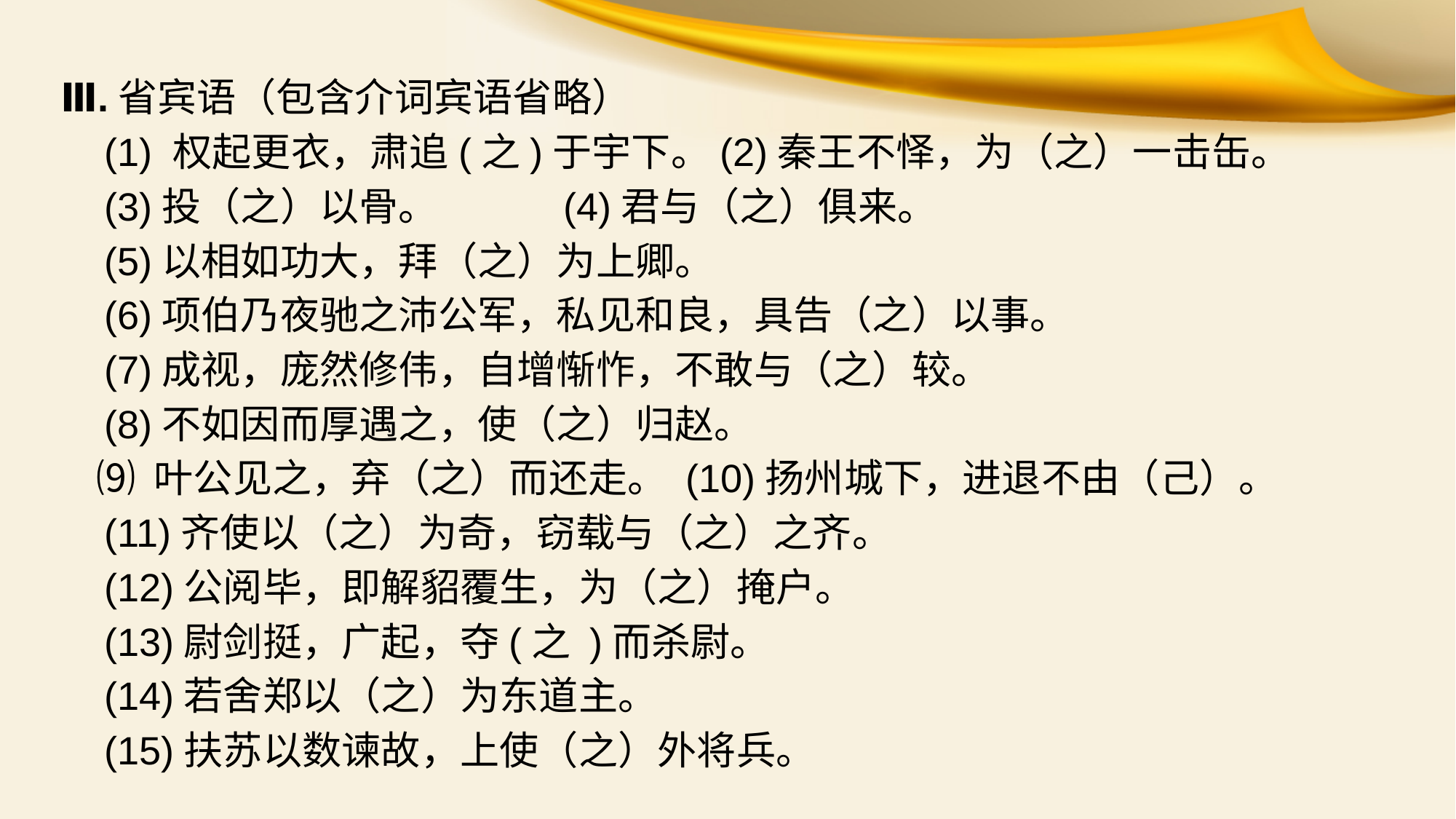

Ⅲ.省宾语（包含介词宾语省略）
    (1) 权起更衣，肃追(之)于宇下。(2)秦王不怿，为（之）一击缶。
    (3)投（之）以骨。             (4)君与（之）俱来。
    (5)以相如功大，拜（之）为上卿。
    (6)项伯乃夜驰之沛公军，私见和良，具告（之）以事。
    (7)成视，庞然修伟，自增惭怍，不敢与（之）较。
    (8)不如因而厚遇之，使（之）归赵。
    ⑼ 叶公见之，弃（之）而还走。 (10)扬州城下，进退不由（己）。
    (11)齐使以（之）为奇，窃载与（之）之齐。
    (12)公阅毕，即解貂覆生，为（之）掩户。
    (13)尉剑挺，广起，夺(之 )而杀尉。
    (14)若舍郑以（之）为东道主。
    (15)扶苏以数谏故，上使（之）外将兵。